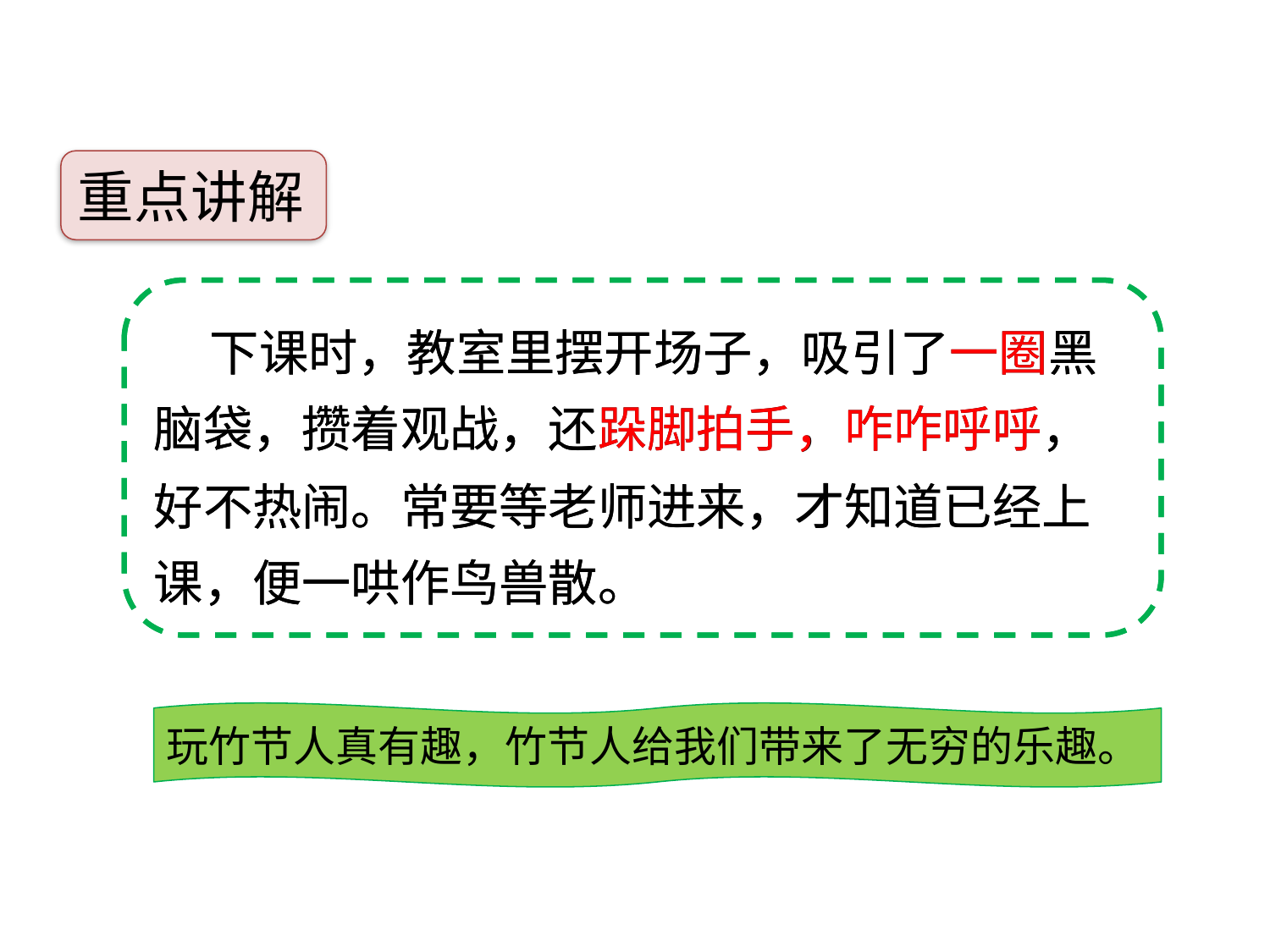

重点讲解
    下课时，教室里摆开场子，吸引了一圈黑脑袋，攒着观战，还跺脚拍手，咋咋呼呼，好不热闹。常要等老师进来，才知道已经上课，便一哄作鸟兽散。
    下课时，教室里摆开场子，吸引了一圈黑脑袋，攒着观战，还跺脚拍手，咋咋呼呼，好不热闹。常要等老师进来，才知道已经上课，便一哄作鸟兽散。
玩竹节人真有趣，竹节人给我们带来了无穷的乐趣。